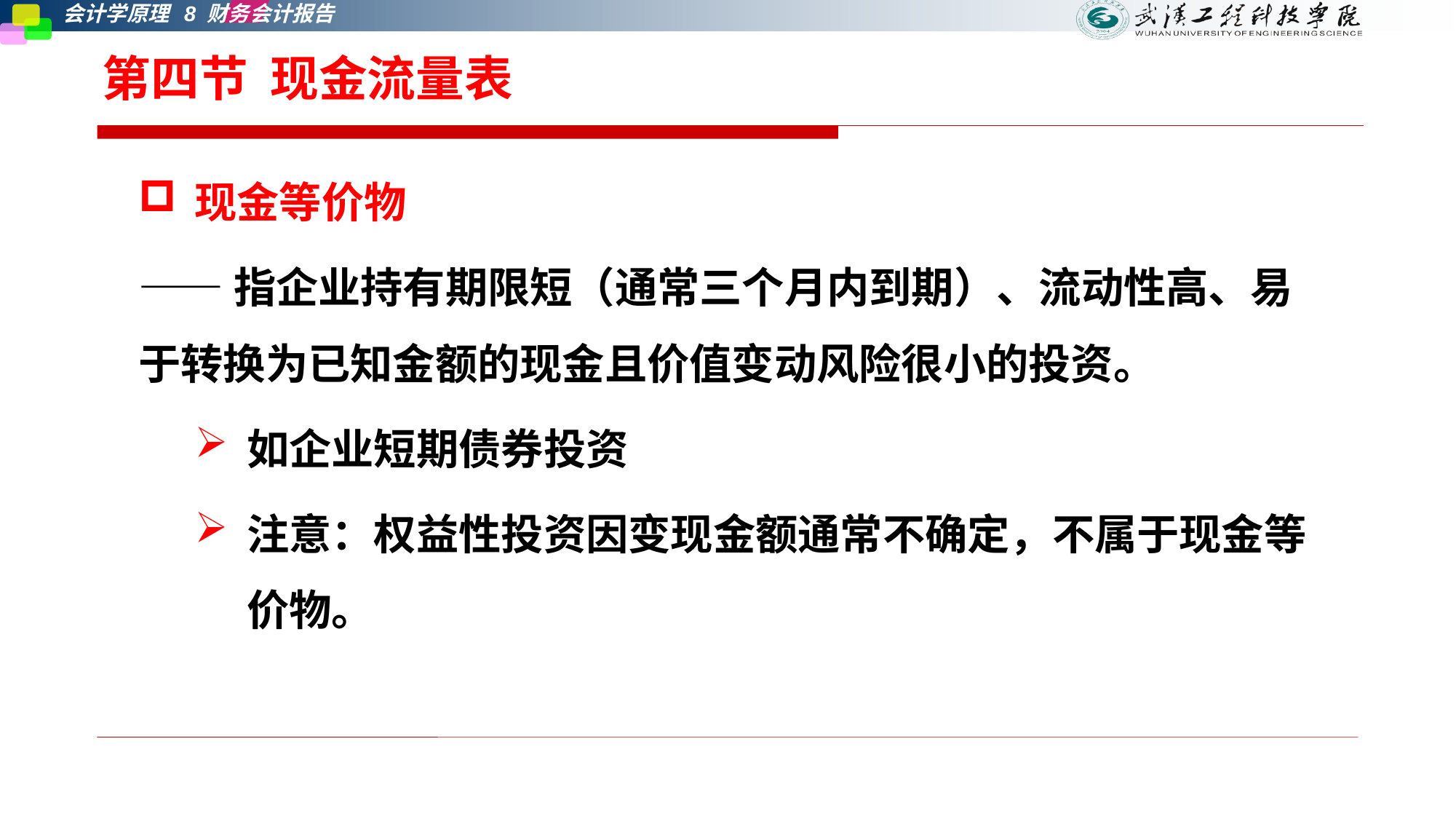

# 第四节  现金流量表
现金等价物
——指企业持有期限短（通常三个月内到期）、流动性高、易于转换为已知金额的现金且价值变动风险很小的投资。
如企业短期债券投资
注意：权益性投资因变现金额通常不确定，不属于现金等价物。